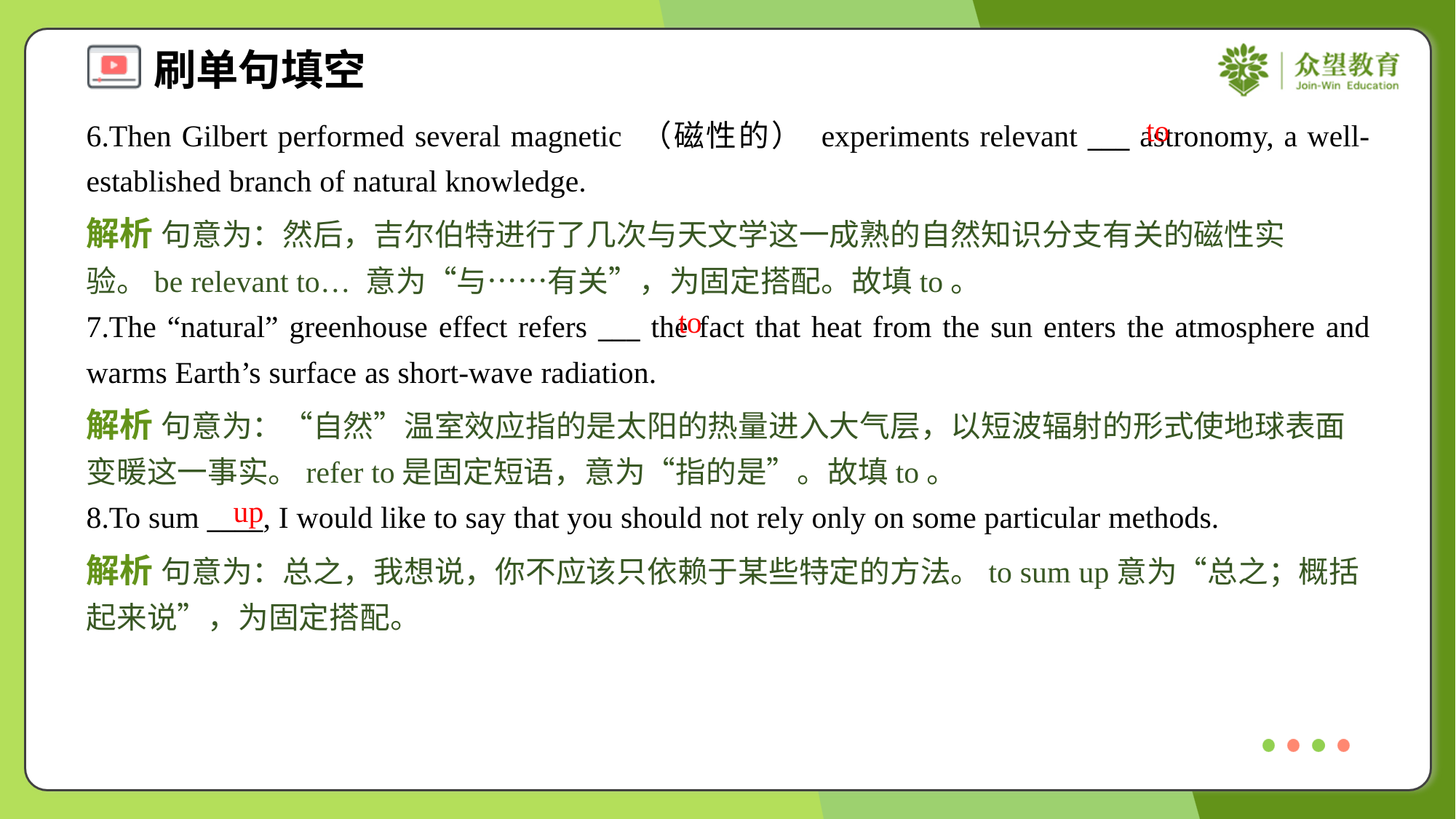

to
6.Then Gilbert performed several magnetic （磁性的） experiments relevant ___ astronomy, a well-established branch of natural knowledge.
解析 句意为：然后，吉尔伯特进行了几次与天文学这一成熟的自然知识分支有关的磁性实验。be relevant to… 意为“与……有关”，为固定搭配。故填to。
to
7.The “natural” greenhouse effect refers ___ the fact that heat from the sun enters the atmosphere and warms Earth’s surface as short-wave radiation.
解析 句意为：“自然”温室效应指的是太阳的热量进入大气层，以短波辐射的形式使地球表面变暖这一事实。refer to是固定短语，意为“指的是”。故填to。
up
8.To sum ____, I would like to say that you should not rely only on some particular methods.
解析 句意为：总之，我想说，你不应该只依赖于某些特定的方法。to sum up意为“总之；概括起来说”，为固定搭配。